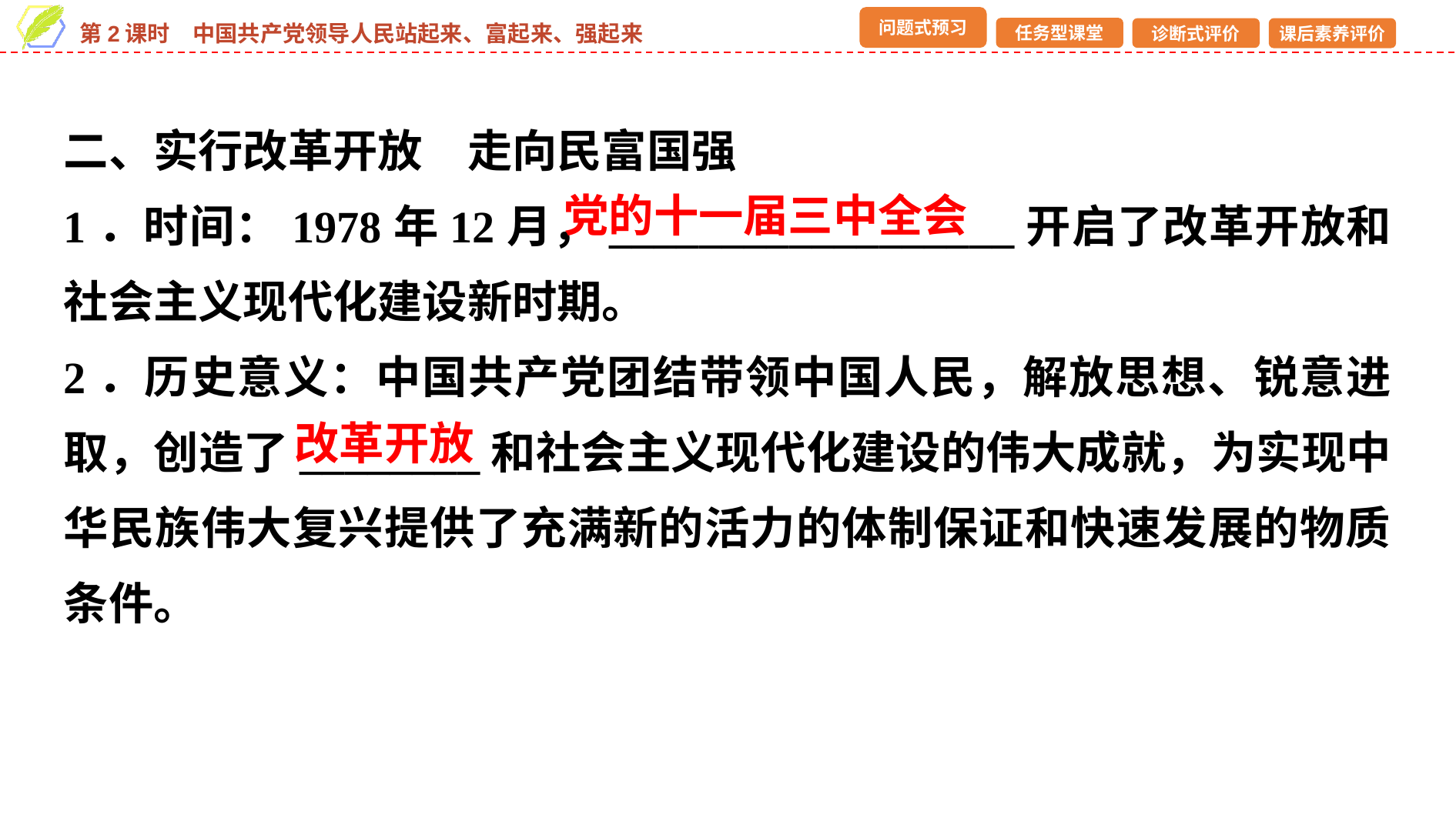

二、实行改革开放　走向民富国强
1．时间：1978年12月，__________________开启了改革开放和社会主义现代化建设新时期。
2．历史意义：中国共产党团结带领中国人民，解放思想、锐意进取，创造了________和社会主义现代化建设的伟大成就，为实现中华民族伟大复兴提供了充满新的活力的体制保证和快速发展的物质条件。
党的十一届三中全会
改革开放